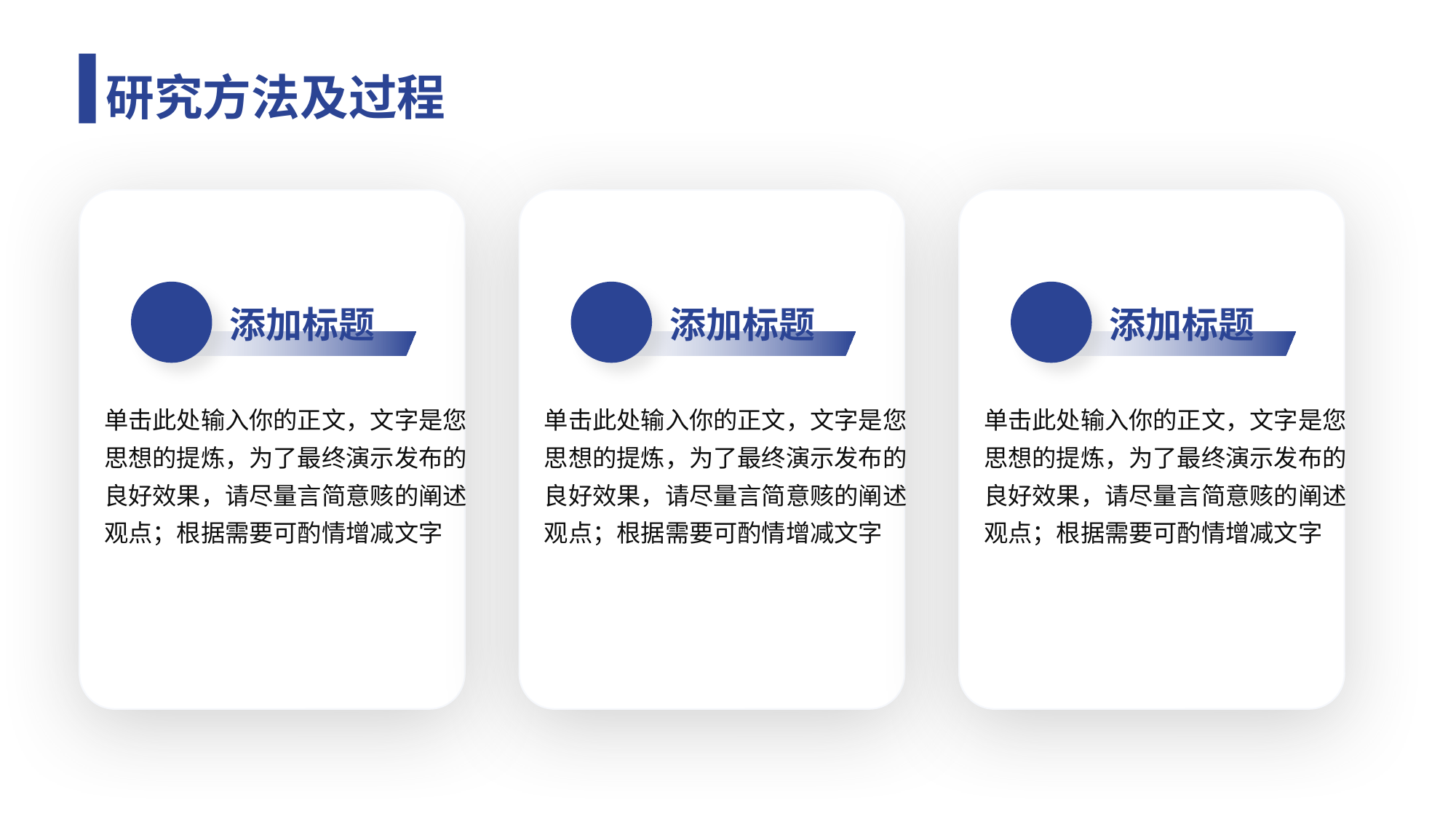

# 研究方法及过程

01
添加标题

单击此处输入你的正文，文字是您思想的提炼，为了最终演示发布的良好效果，请尽量言简意赅的阐述观点；根据需要可酌情增减文字

02
添加标题

单击此处输入你的正文，文字是您思想的提炼，为了最终演示发布的良好效果，请尽量言简意赅的阐述观点；根据需要可酌情增减文字

03
添加标题

单击此处输入你的正文，文字是您思想的提炼，为了最终演示发布的良好效果，请尽量言简意赅的阐述观点；根据需要可酌情增减文字